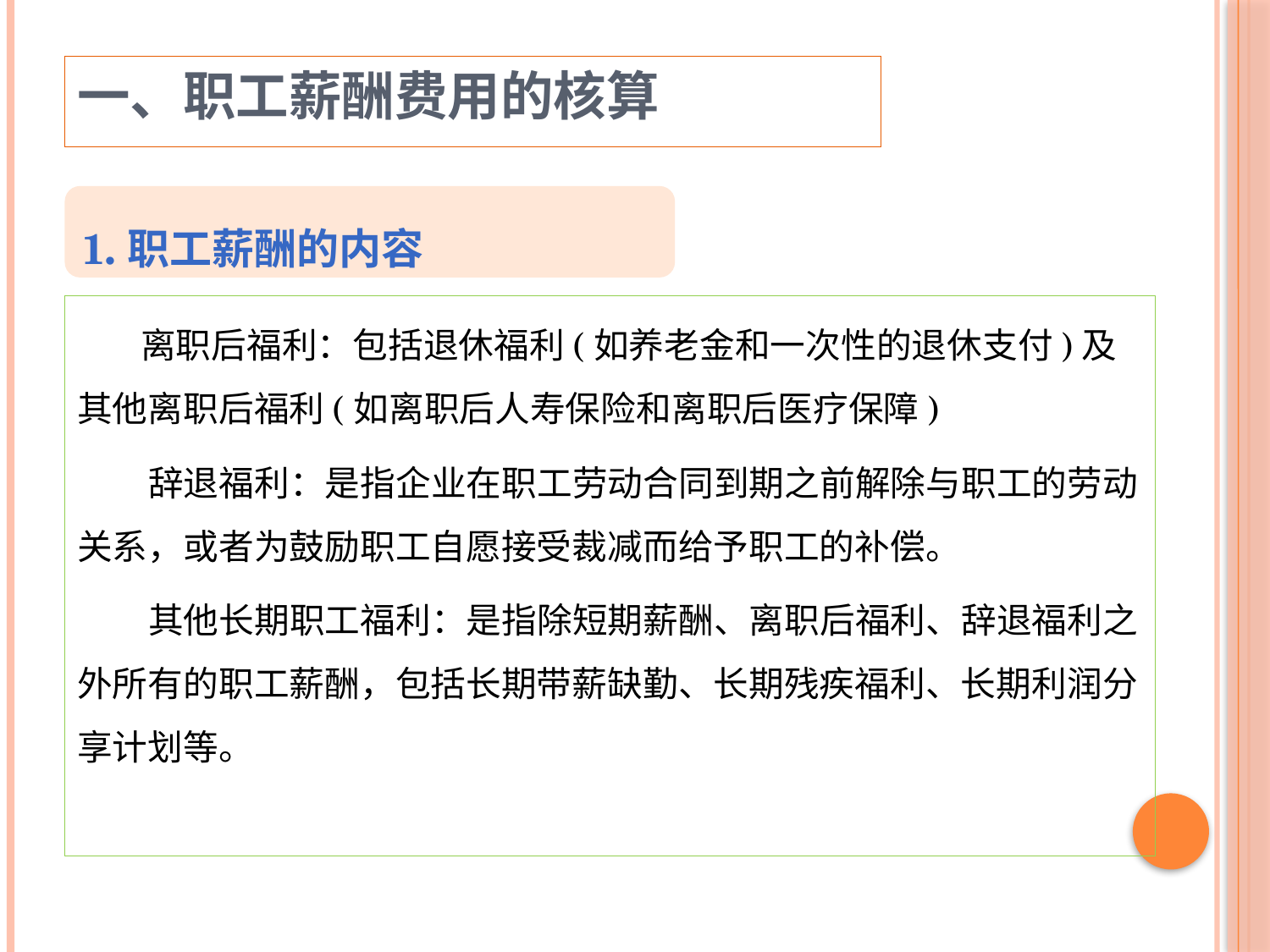

一、职工薪酬费用的核算
1.职工薪酬的内容
       离职后福利：包括退休福利(如养老金和一次性的退休支付)及其他离职后福利(如离职后人寿保险和离职后医疗保障)
        辞退福利：是指企业在职工劳动合同到期之前解除与职工的劳动关系，或者为鼓励职工自愿接受裁减而给予职工的补偿。
        其他长期职工福利：是指除短期薪酬、离职后福利、辞退福利之外所有的职工薪酬，包括长期带薪缺勤、长期残疾福利、长期利润分享计划等。